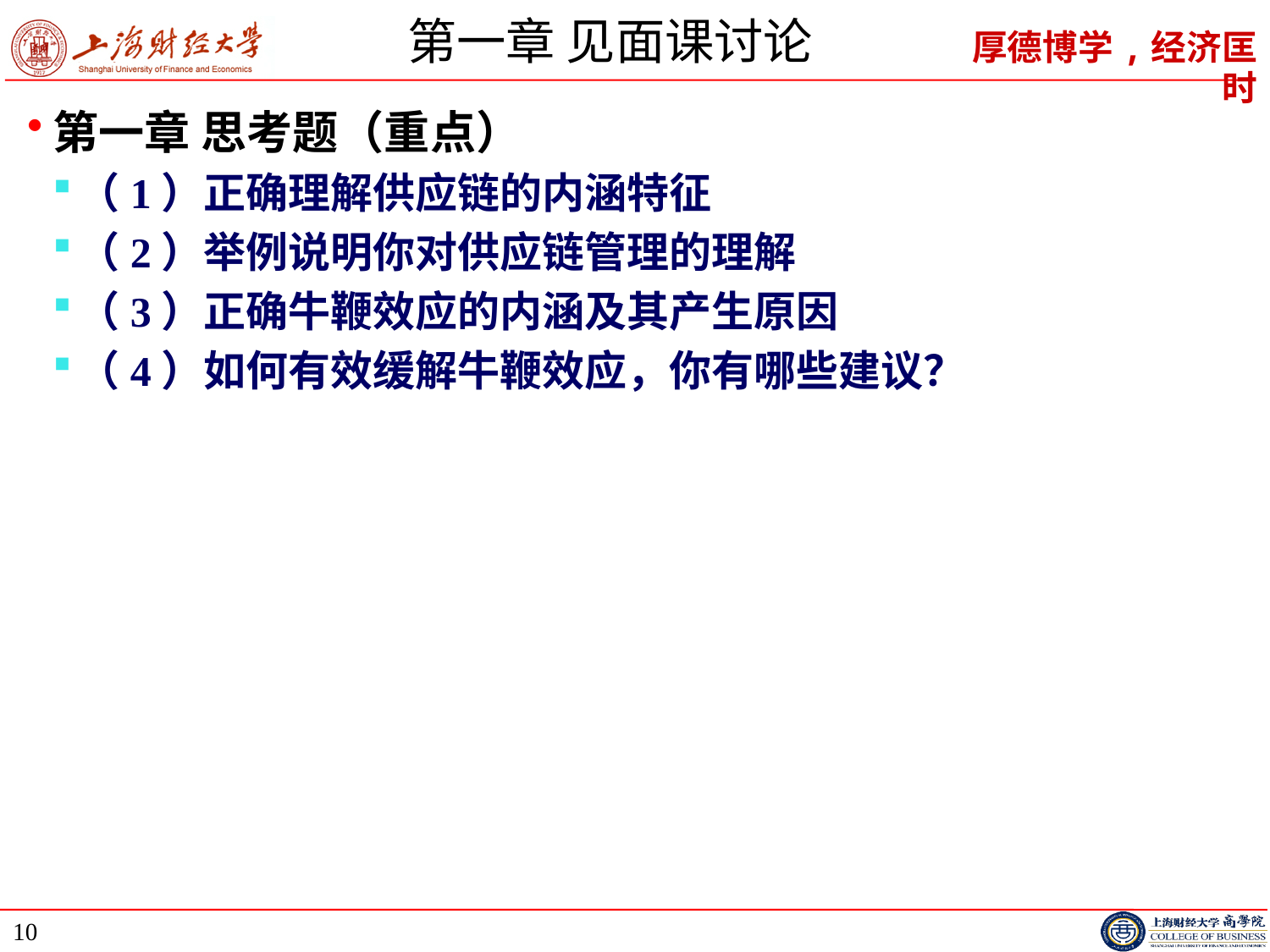

# 第一章 见面课讨论
第一章 思考题（重点）
（1）正确理解供应链的内涵特征
（2）举例说明你对供应链管理的理解
（3）正确牛鞭效应的内涵及其产生原因
（4）如何有效缓解牛鞭效应，你有哪些建议？

10